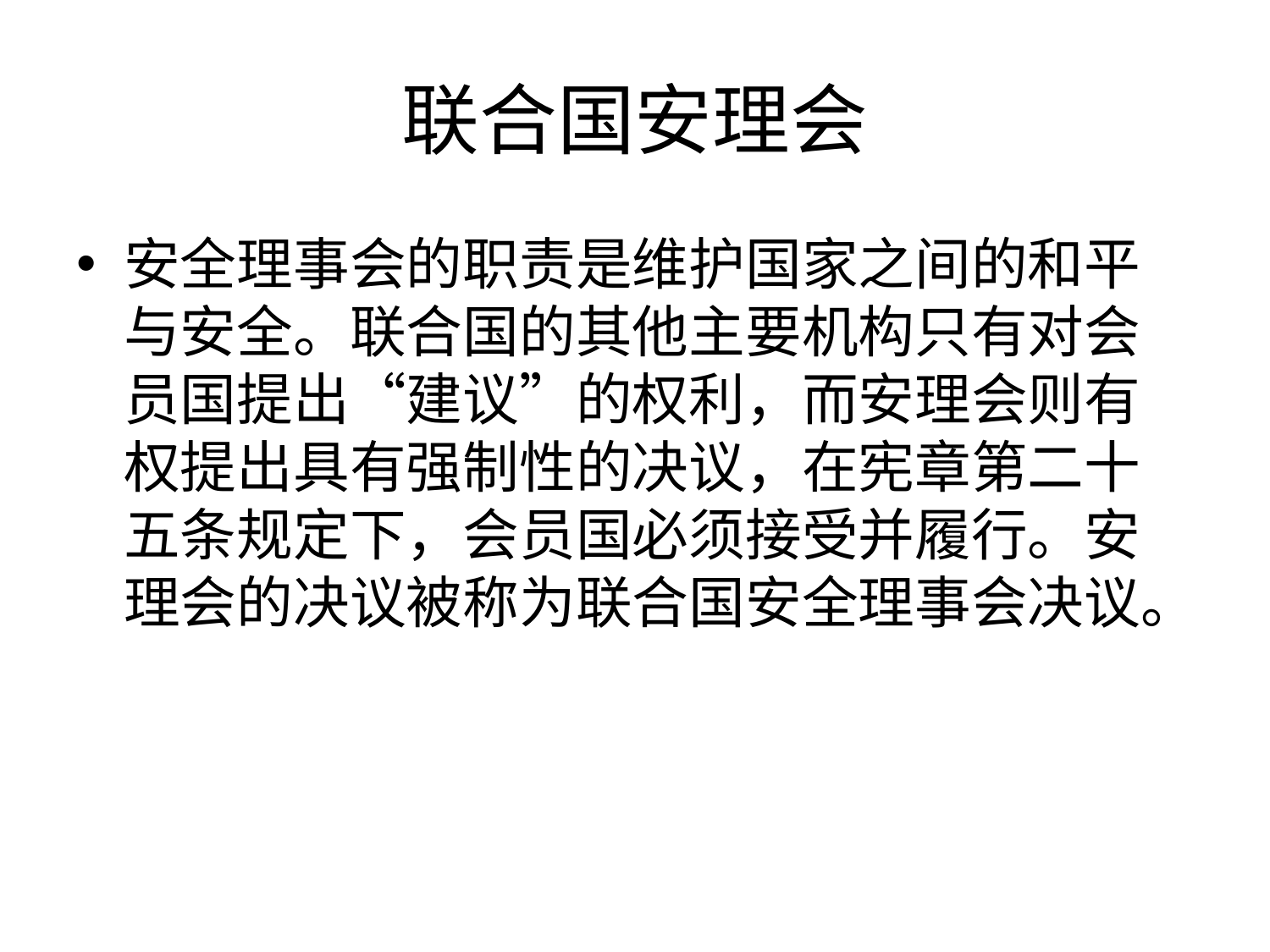

# 联合国安理会
安全理事会的职责是维护国家之间的和平与安全。联合国的其他主要机构只有对会员国提出“建议”的权利，而安理会则有权提出具有强制性的决议，在宪章第二十五条规定下，会员国必须接受并履行。安理会的决议被称为联合国安全理事会决议。